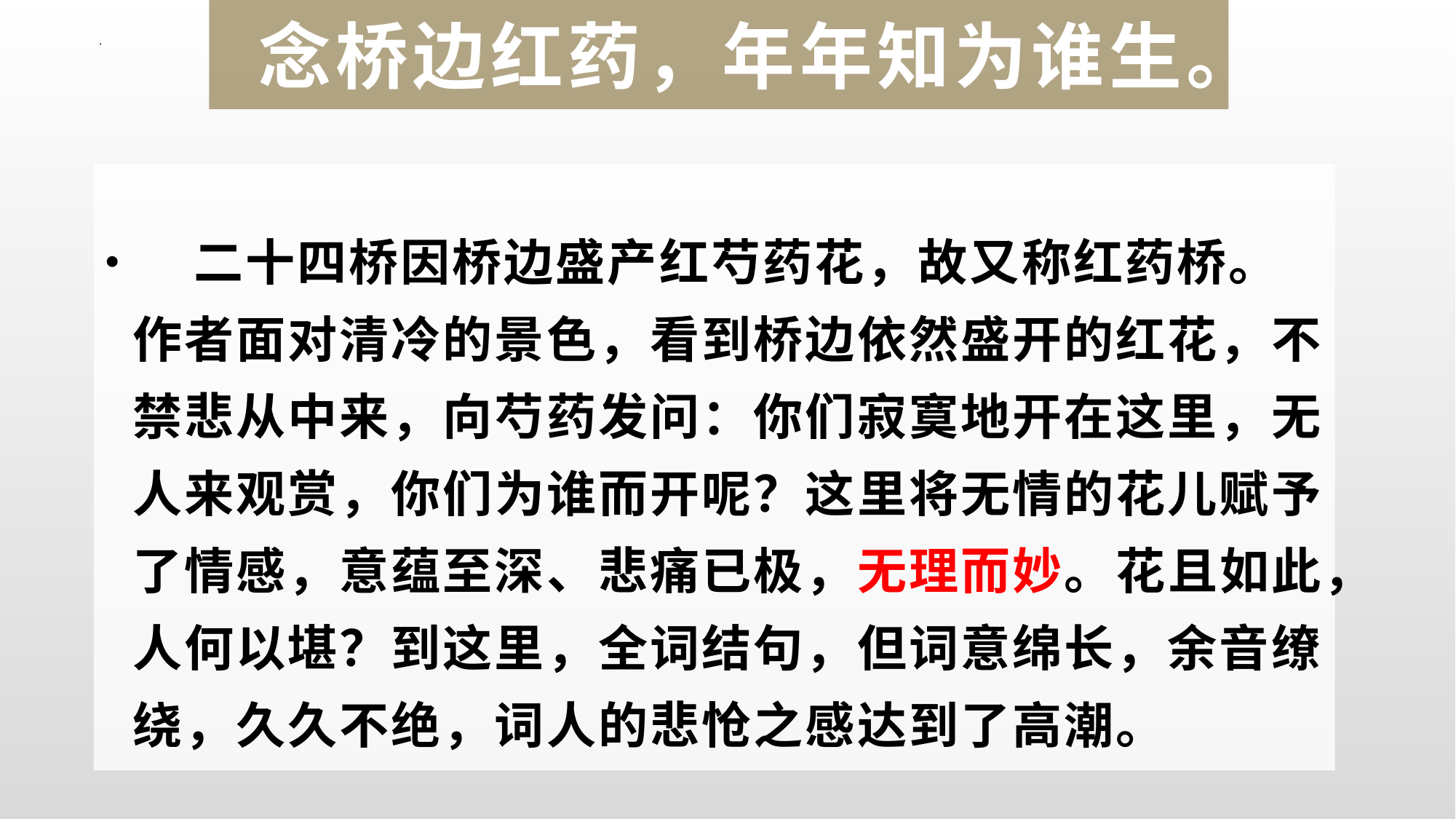

# 念桥边红药，年年知为谁生。

       二十四桥因桥边盛产红芍药花，故又称红药桥。作者面对清冷的景色，看到桥边依然盛开的红花，不禁悲从中来，向芍药发问：你们寂寞地开在这里，无人来观赏，你们为谁而开呢？这里将无情的花儿赋予了情感，意蕴至深、悲痛已极，无理而妙。花且如此，人何以堪？到这里，全词结句，但词意绵长，余音缭绕，久久不绝，词人的悲怆之感达到了高潮。